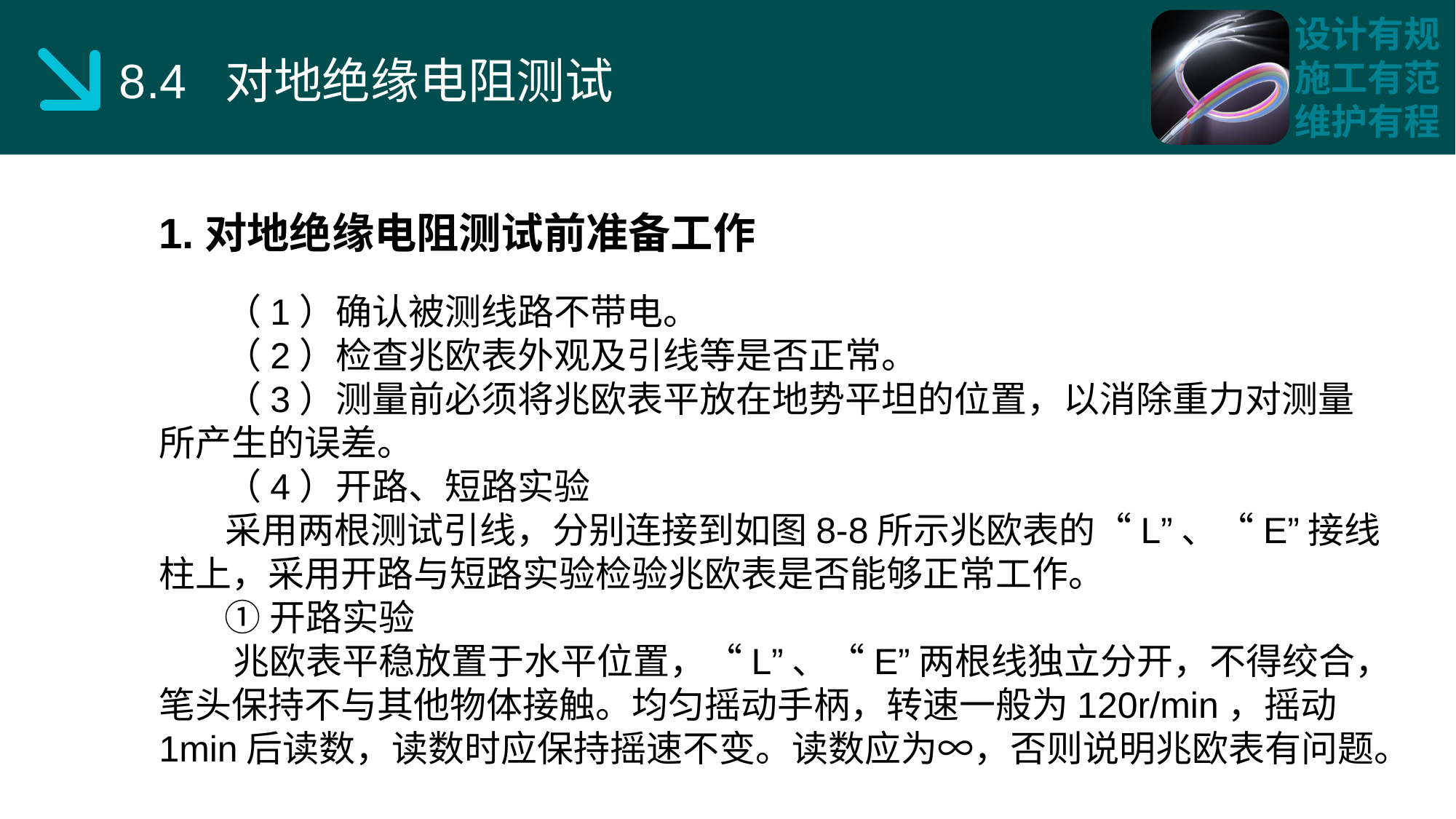

8.4  对地绝缘电阻测试

1.对地绝缘电阻测试前准备工作
       （1）确认被测线路不带电。
       （2）检查兆欧表外观及引线等是否正常。
       （3）测量前必须将兆欧表平放在地势平坦的位置，以消除重力对测量所产生的误差。
       （4）开路、短路实验
       采用两根测试引线，分别连接到如图8-8所示兆欧表的“L”、“E”接线柱上，采用开路与短路实验检验兆欧表是否能够正常工作。
        ①开路实验
        兆欧表平稳放置于水平位置，“L”、“E”两根线独立分开，不得绞合，笔头保持不与其他物体接触。均匀摇动手柄，转速一般为120r/min，摇动1min后读数，读数时应保持摇速不变。读数应为∞，否则说明兆欧表有问题。